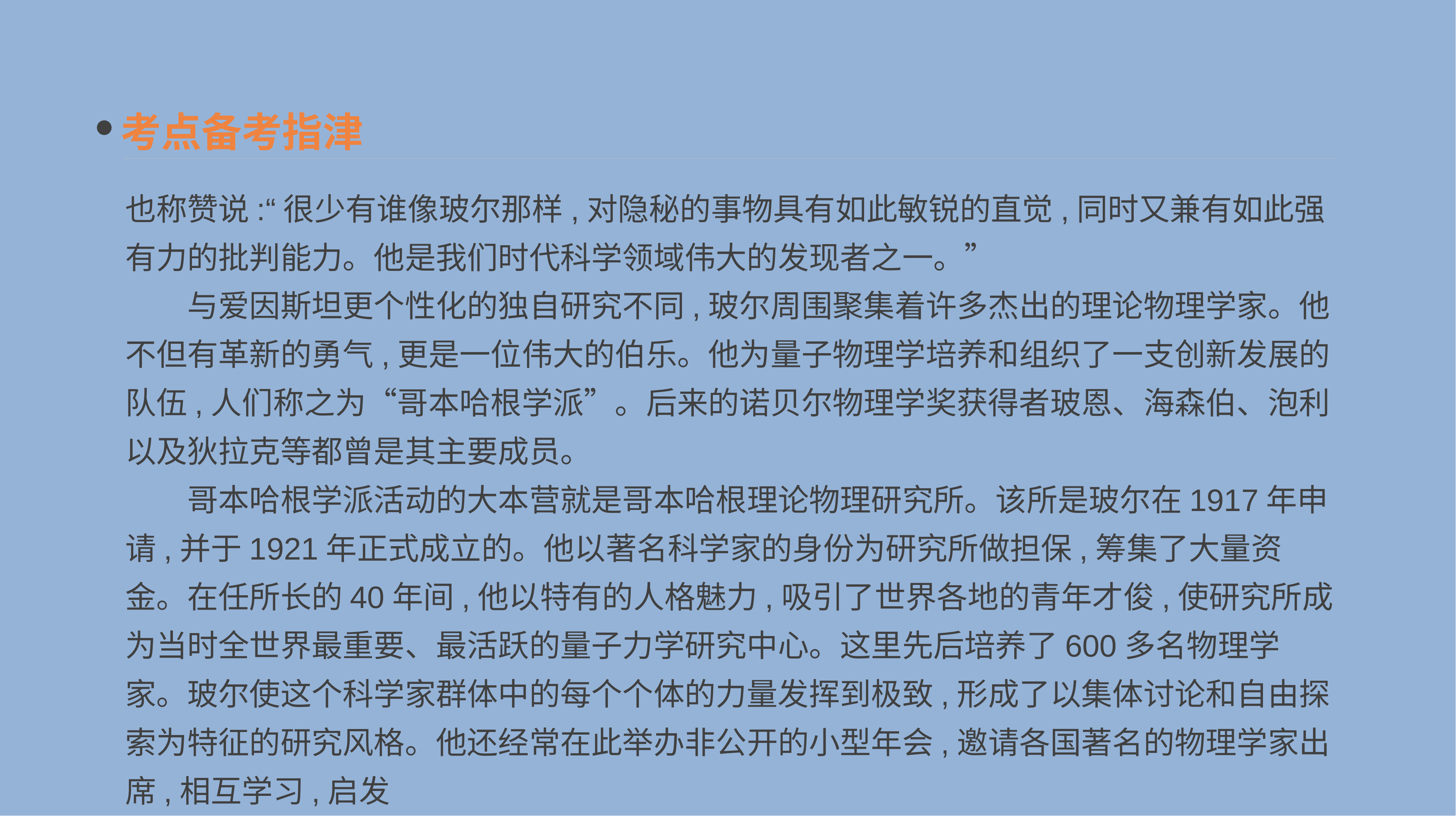

考点备考指津

也称赞说:“很少有谁像玻尔那样,对隐秘的事物具有如此敏锐的直觉,同时又兼有如此强有力的批判能力。他是我们时代科学领域伟大的发现者之一。”
　　与爱因斯坦更个性化的独自研究不同,玻尔周围聚集着许多杰出的理论物理学家。他不但有革新的勇气,更是一位伟大的伯乐。他为量子物理学培养和组织了一支创新发展的队伍,人们称之为“哥本哈根学派”。后来的诺贝尔物理学奖获得者玻恩、海森伯、泡利以及狄拉克等都曾是其主要成员。
　　哥本哈根学派活动的大本营就是哥本哈根理论物理研究所。该所是玻尔在1917年申请,并于1921年正式成立的。他以著名科学家的身份为研究所做担保,筹集了大量资金。在任所长的40年间,他以特有的人格魅力,吸引了世界各地的青年才俊,使研究所成为当时全世界最重要、最活跃的量子力学研究中心。这里先后培养了600多名物理学家。玻尔使这个科学家群体中的每个个体的力量发挥到极致,形成了以集体讨论和自由探索为特征的研究风格。他还经常在此举办非公开的小型年会,邀请各国著名的物理学家出席,相互学习,启发